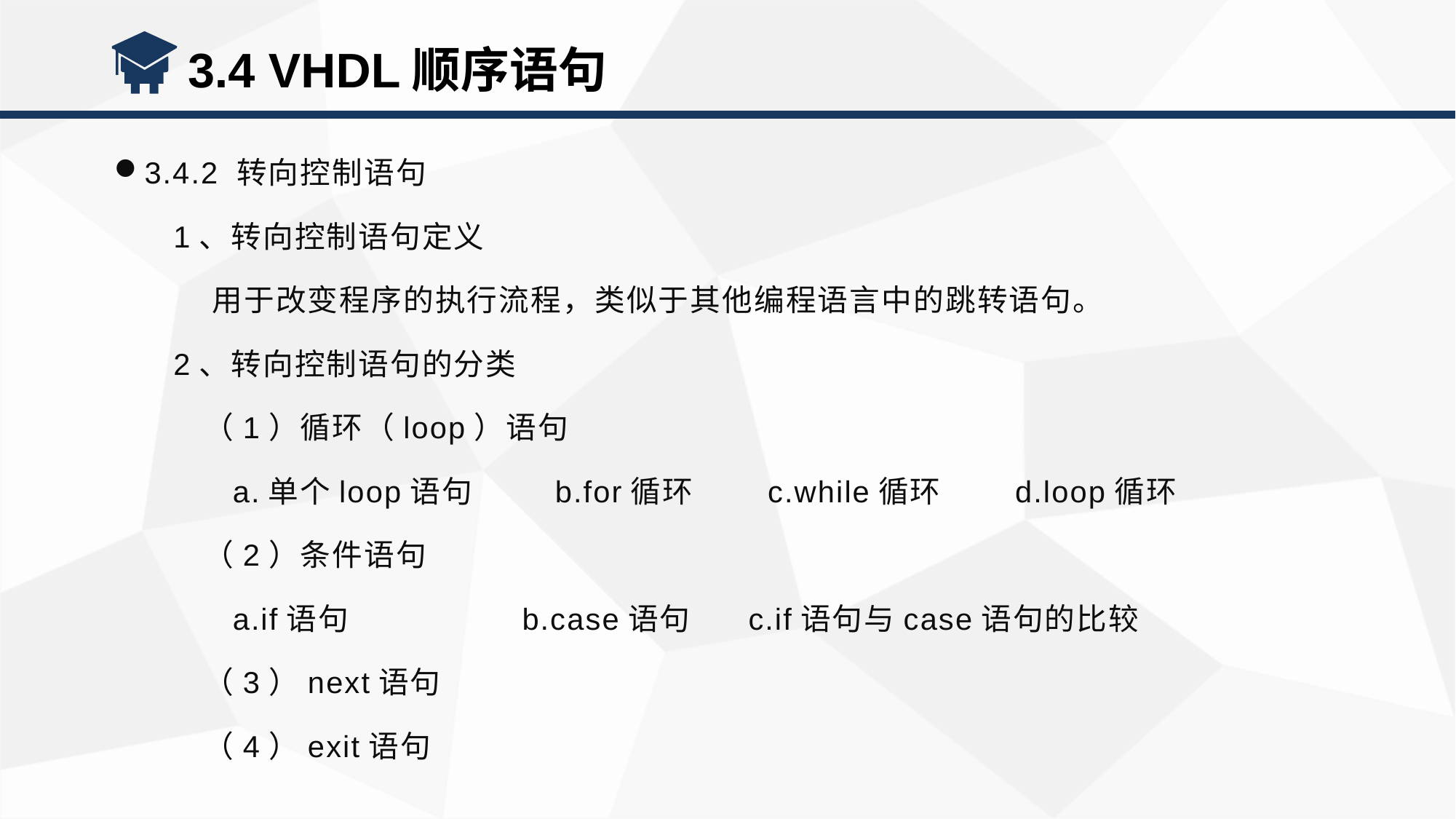

3.4 VHDL顺序语句

3.4.2 转向控制语句
      1、转向控制语句定义
           用于改变程序的执行流程，类似于其他编程语言中的跳转语句。
      2、转向控制语句的分类
          （1）循环（loop）语句
            a.单个loop语句         b.for循环        c.while循环        d.loop循环
          （2）条件语句
            a.if语句                    b.case语句      c.if语句与case语句的比较
          （3）next语句
          （4）exit语句